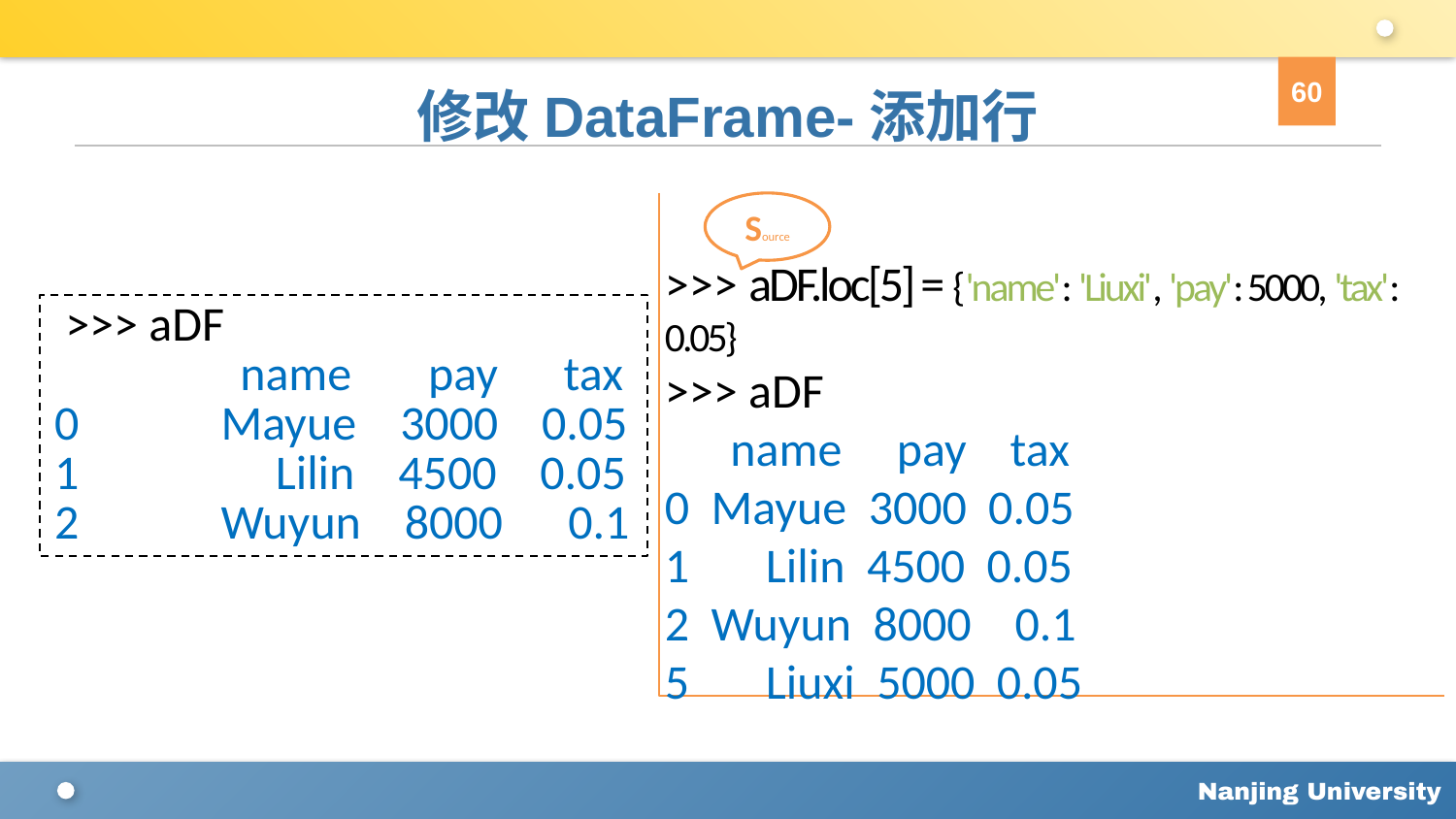

60
# 修改DataFrame-添加行

>>> aDF.loc[5] = {'name': 'Liuxi', 'pay': 5000, 'tax': 0.05}
>>> aDF
      name     pay    tax
0  Mayue  3000  0.05
1       Lilin  4500  0.05
2  Wuyun  8000    0.1
5       Liuxi  5000  0.05
Source
 >>> aDF
                 name       pay      tax
0             Mayue    3000    0.05
1                  Lilin    4500    0.05
2             Wuyun    8000      0.1